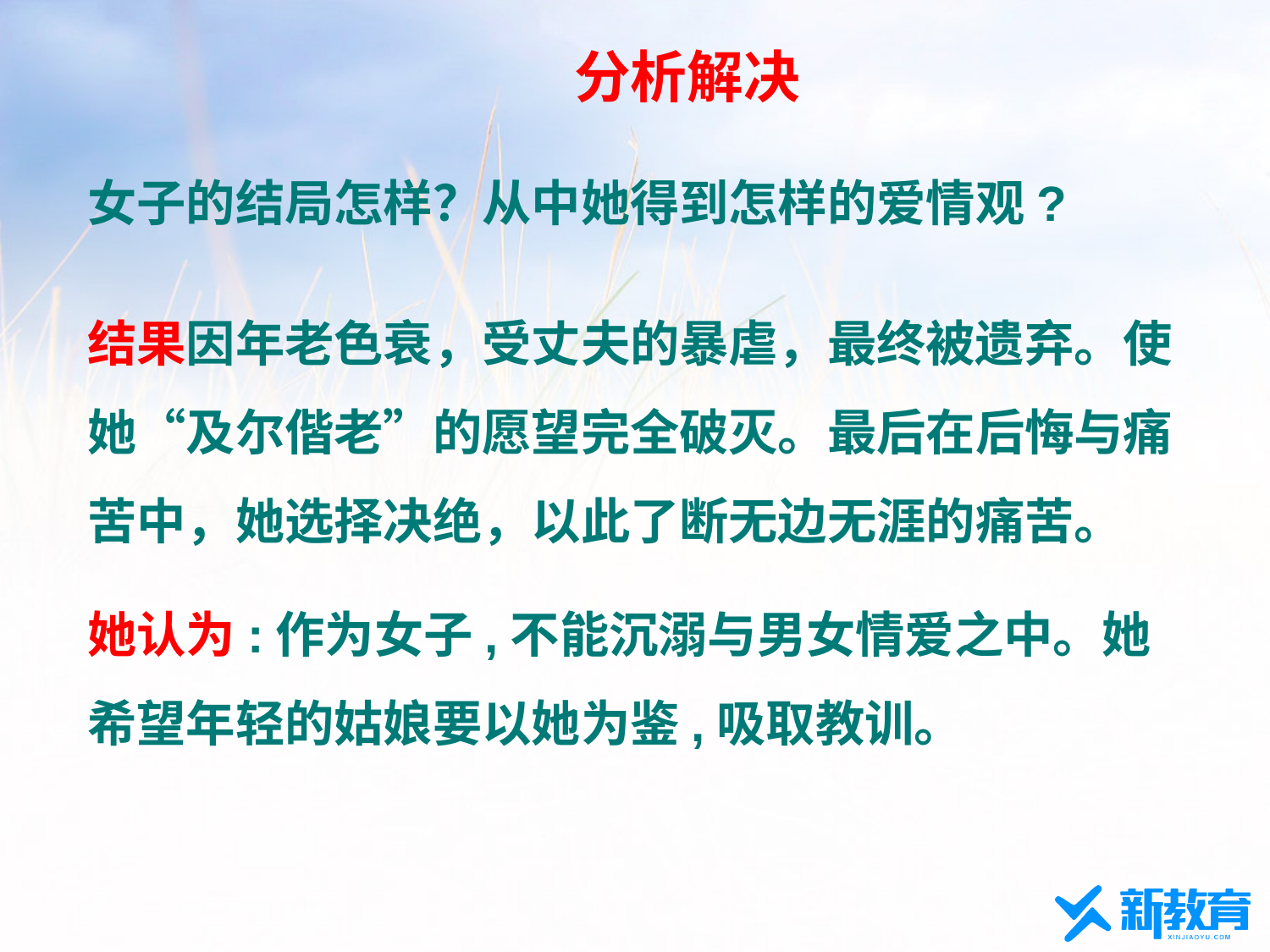

分析解决
女子的结局怎样？从中她得到怎样的爱情观?
结果因年老色衰，受丈夫的暴虐，最终被遗弃。使她“及尔偕老”的愿望完全破灭。最后在后悔与痛苦中，她选择决绝，以此了断无边无涯的痛苦。
她认为:作为女子,不能沉溺与男女情爱之中。她希望年轻的姑娘要以她为鉴,吸取教训。